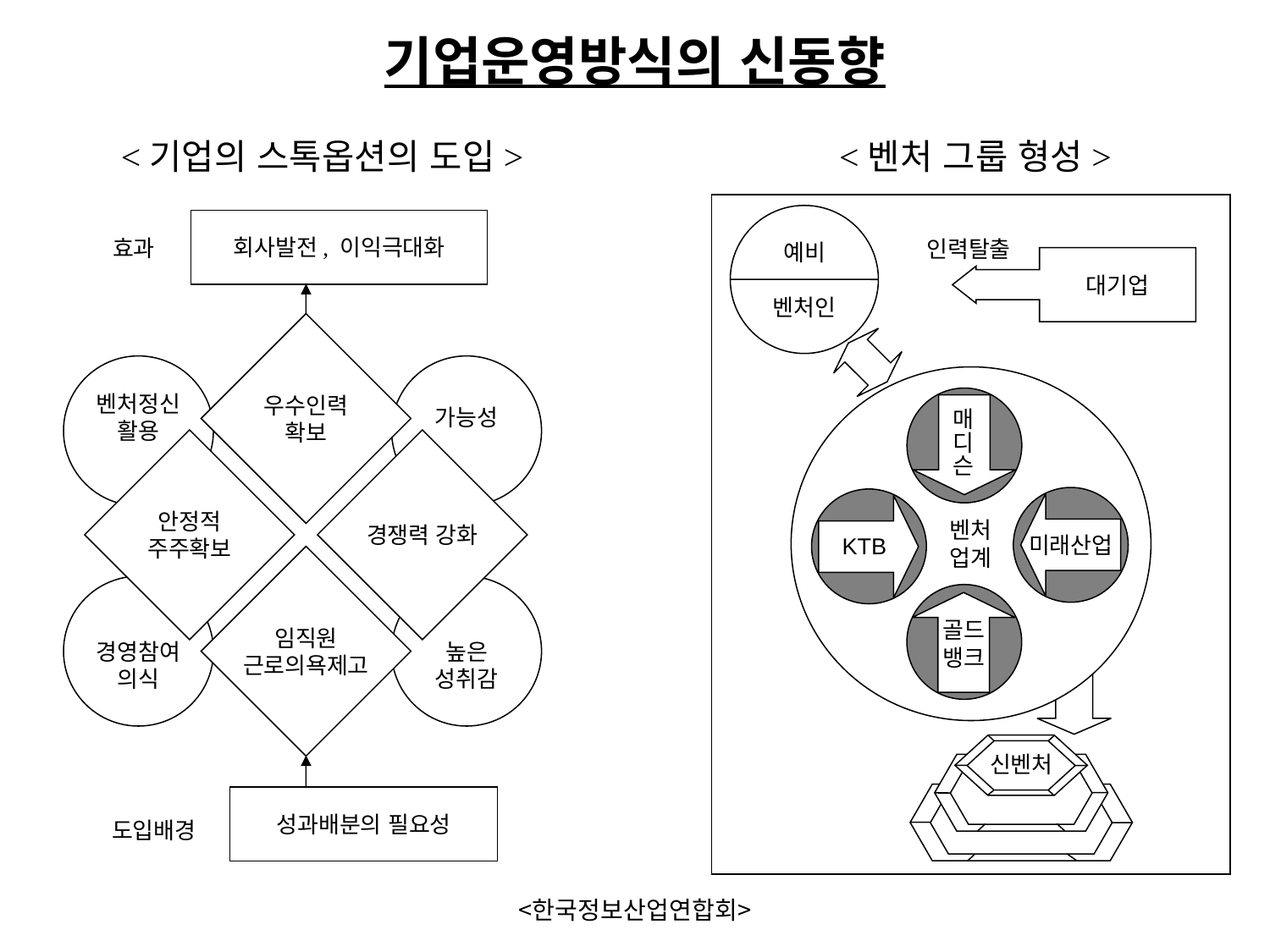

기업운영방식의 신동향
<기업의 스톡옵션의 도입>
<벤처 그룹 형성>

예비

벤처인
회사발전, 이익극대화
효과
인력탈출
대기업

우수인력
확보

벤처정신
활용

가능성

매
디
슨
안정적
주주확보
경쟁력 강화

벤처
업계
미래산업
KTB
임직원
근로의욕제고

경영참여
의식

높은
성취감

골드
뱅크

신벤처

성과배분의 필요성
도입배경

<한국정보산업연합회>